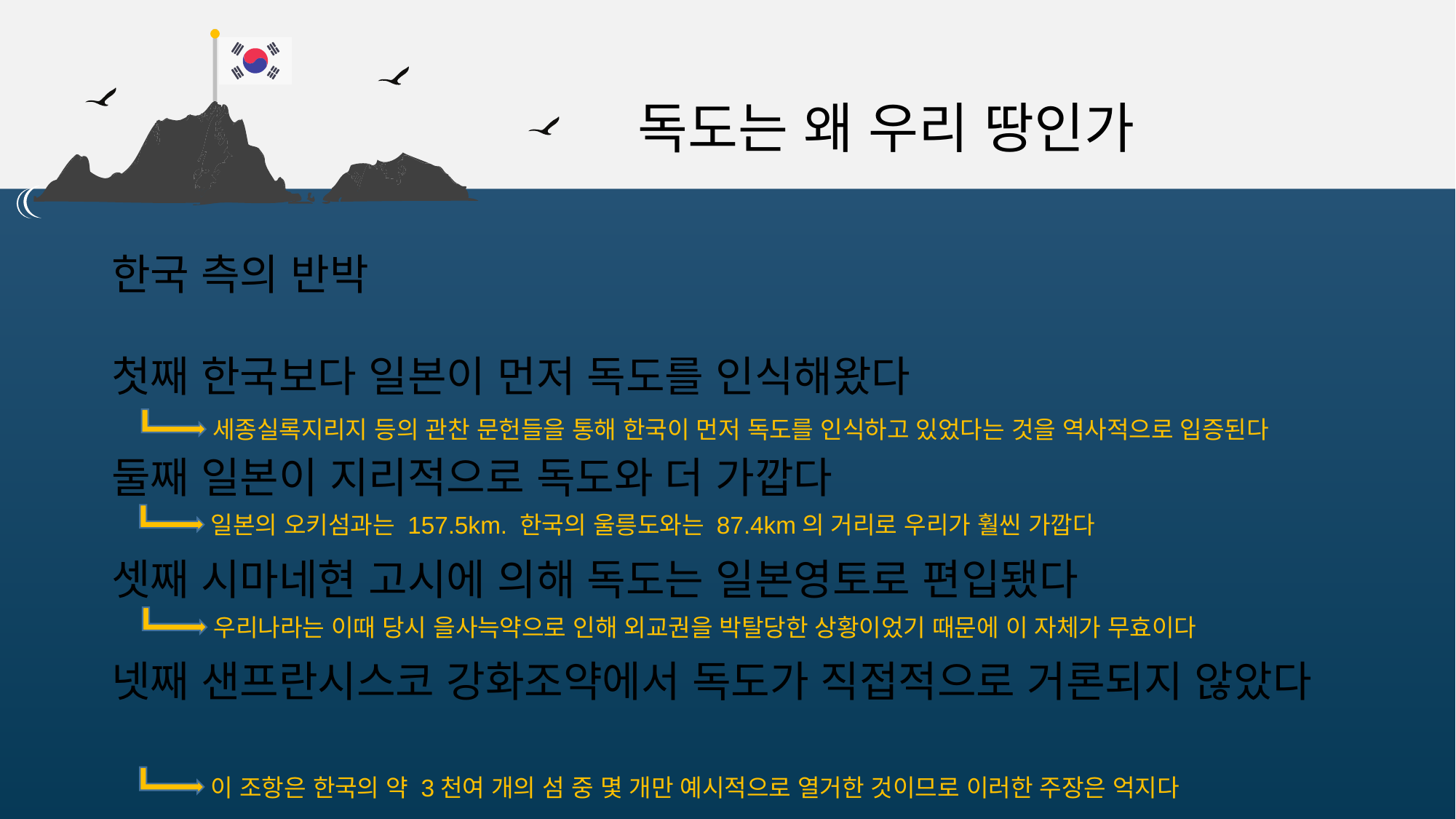

독도는 왜 우리 땅인가

한국 측의 반박

첫째 한국보다 일본이 먼저 독도를 인식해왔다

둘째 일본이 지리적으로 독도와 더 가깝다

셋째 시마네현 고시에 의해 독도는 일본영토로 편입됐다

넷째 샌프란시스코 강화조약에서 독도가 직접적으로 거론되지 않았다

세종실록지리지 등의 관찬 문헌들을 통해 한국이 먼저 독도를 인식하고 있었다는 것을 역사적으로 입증된다

일본의 오키섬과는 157.5km. 한국의 울릉도와는 87.4km의 거리로 우리가 훨씬 가깝다

우리나라는 이때 당시 을사늑약으로 인해 외교권을 박탈당한 상황이었기 때문에 이 자체가 무효이다

이 조항은 한국의 약 3천여 개의 섬 중 몇 개만 예시적으로 열거한 것이므로 이러한 주장은 억지다